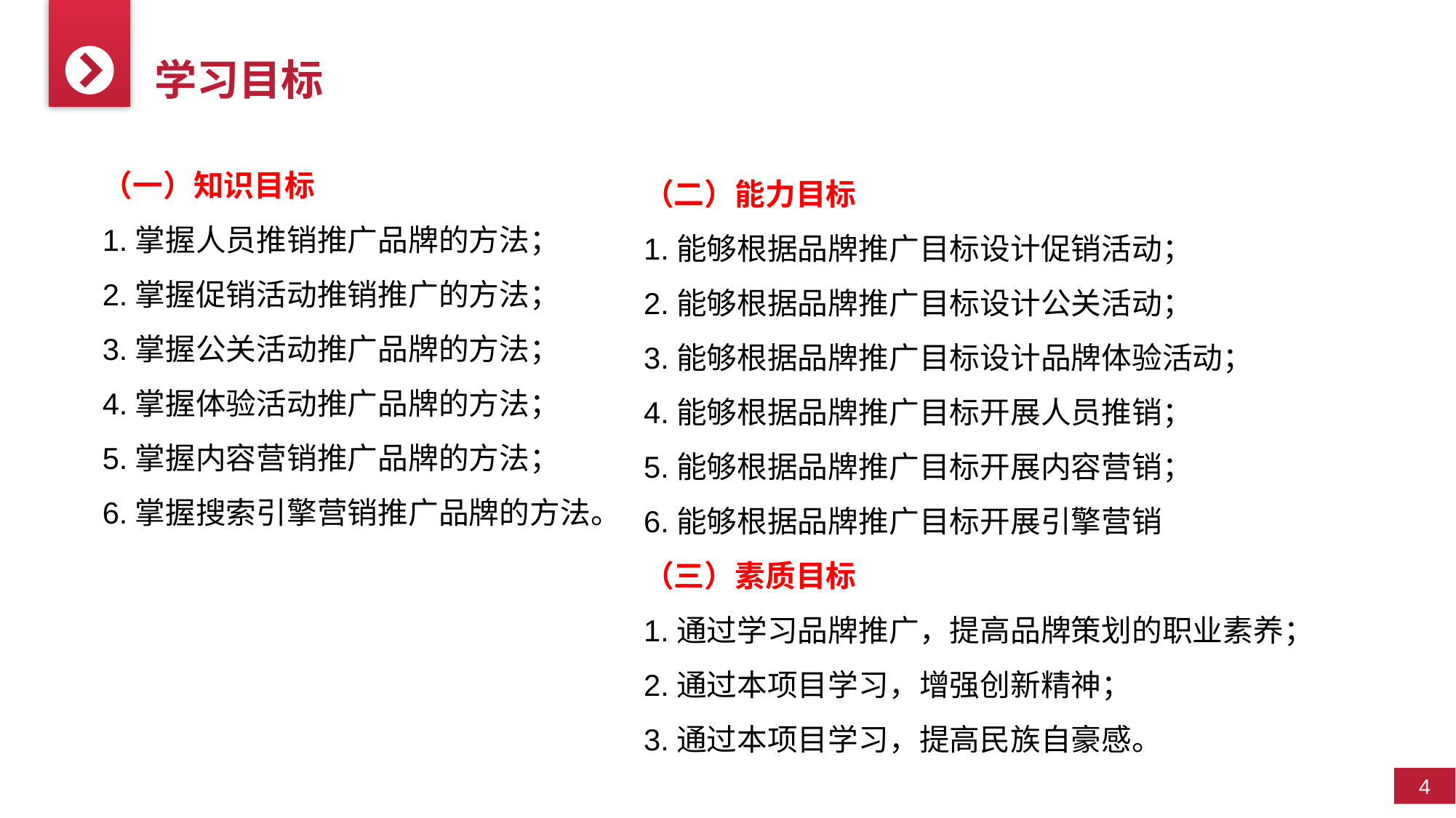

学习目标
（一）知识目标
1.掌握人员推销推广品牌的方法；
2.掌握促销活动推销推广的方法；
3.掌握公关活动推广品牌的方法；
4.掌握体验活动推广品牌的方法；
5.掌握内容营销推广品牌的方法；
6.掌握搜索引擎营销推广品牌的方法。

（二）能力目标
1.能够根据品牌推广目标设计促销活动；
2.能够根据品牌推广目标设计公关活动；
3.能够根据品牌推广目标设计品牌体验活动；
4.能够根据品牌推广目标开展人员推销；
5.能够根据品牌推广目标开展内容营销；
6.能够根据品牌推广目标开展引擎营销
（三）素质目标
1.通过学习品牌推广，提高品牌策划的职业素养；
2.通过本项目学习，增强创新精神；
3.通过本项目学习，提高民族自豪感。